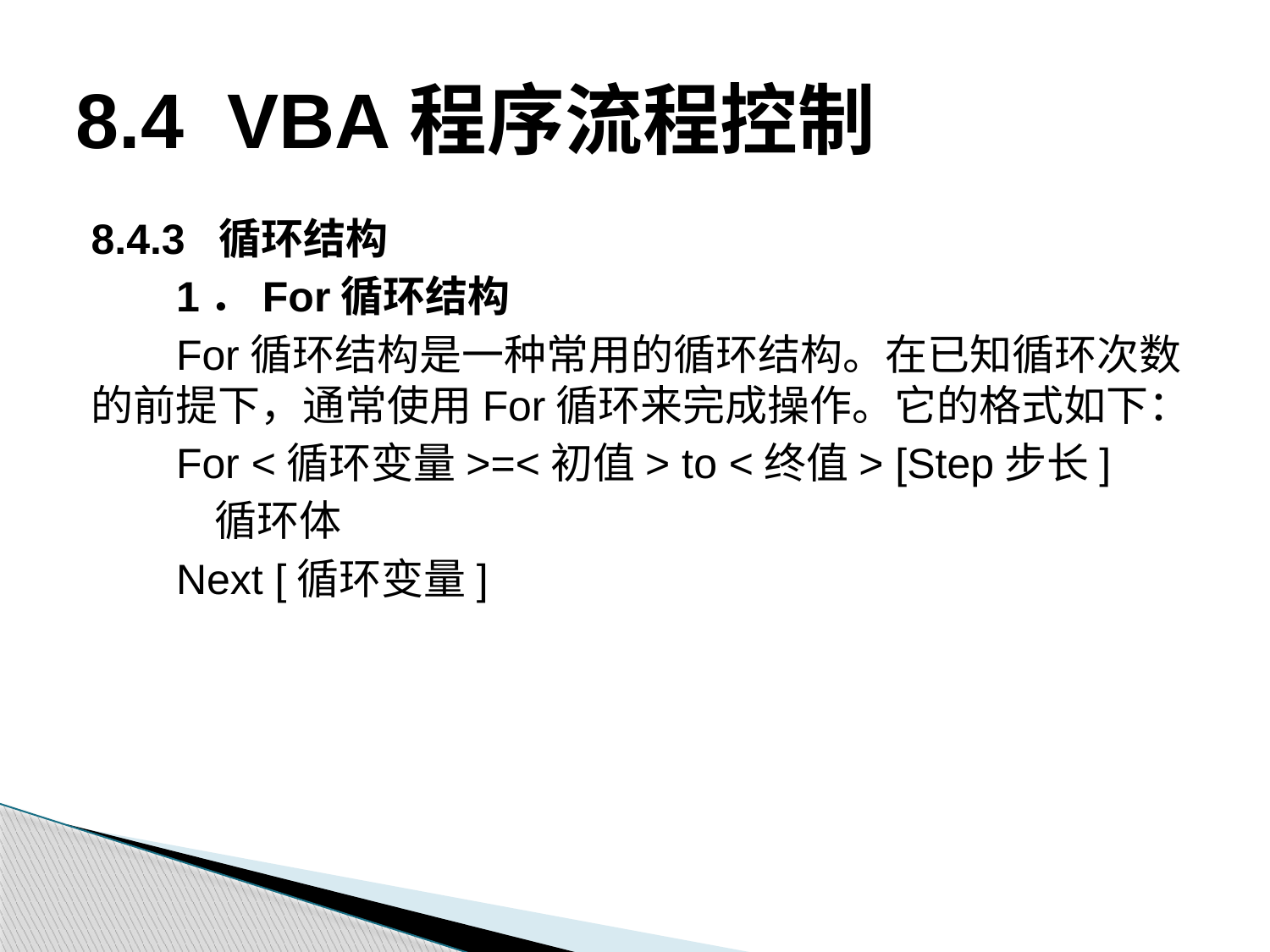

# 8.4  VBA程序流程控制
8.4.3  循环结构
1．For循环结构
For循环结构是一种常用的循环结构。在已知循环次数的前提下，通常使用For循环来完成操作。它的格式如下：
For <循环变量>=<初值> to <终值> [Step步长]
   循环体
Next [循环变量]